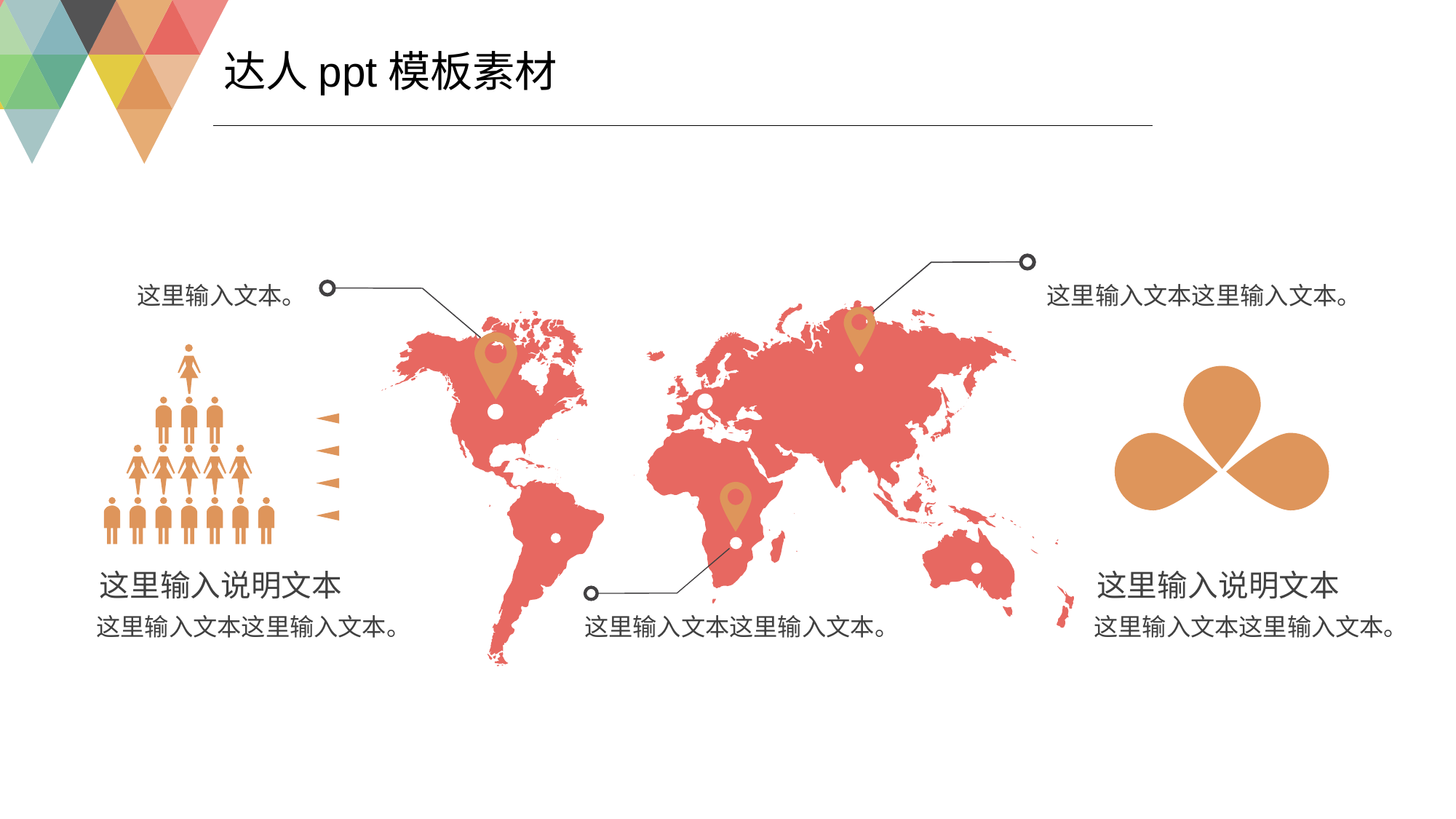

达人ppt模板素材

这里输入文本。
这里输入文本这里输入文本。

这里输入说明文本
这里输入说明文本

这里输入文本这里输入文本。
这里输入文本这里输入文本。
这里输入文本这里输入文本。